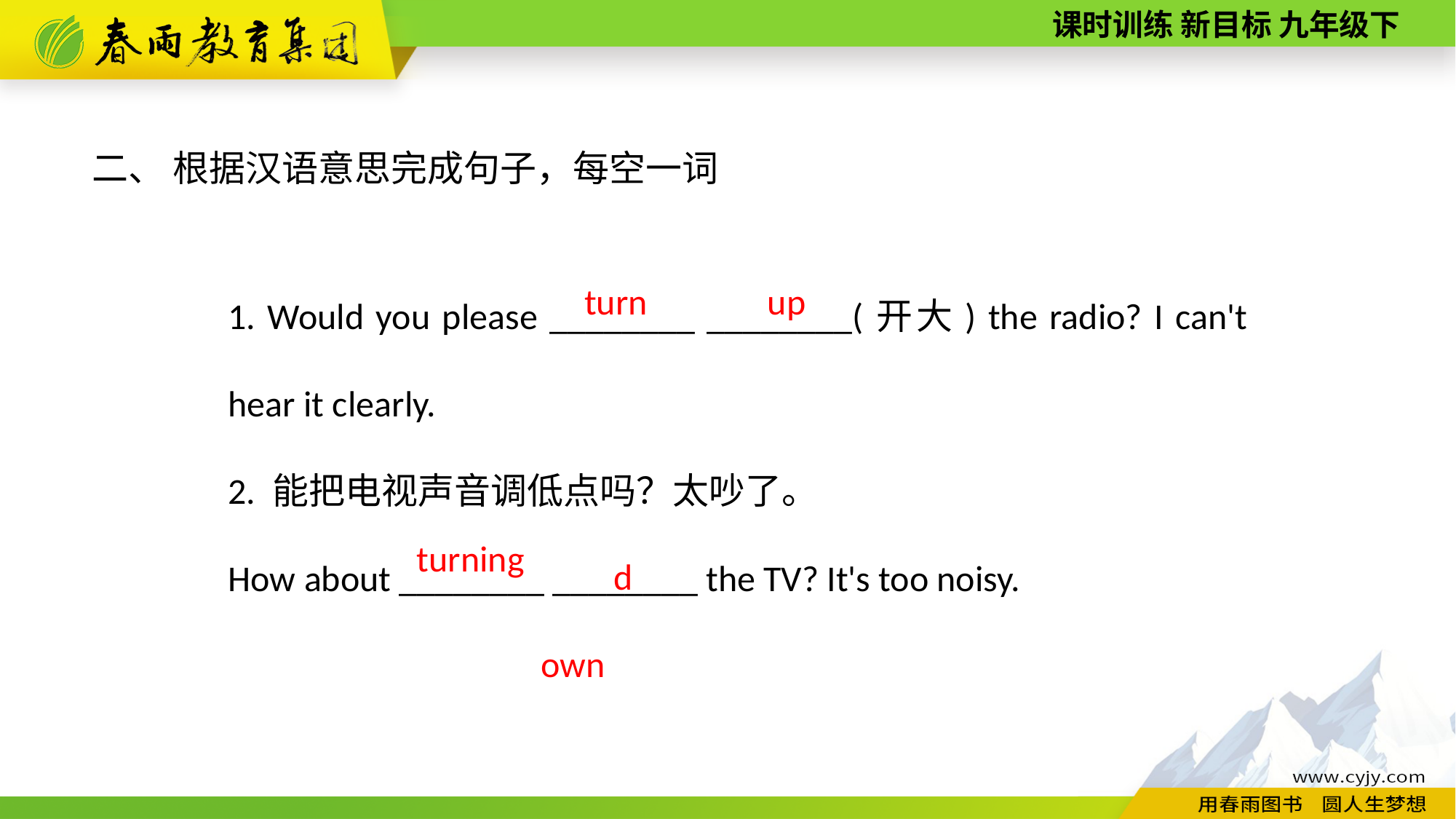

二、 根据汉语意思完成句子，每空一词
1. Would you please ________ ________(开大) the radio? I can't hear it clearly.
2. 能把电视声音调低点吗？太吵了。
How about ________ ________ the TV? It's too noisy.
 turn
up
down
turning